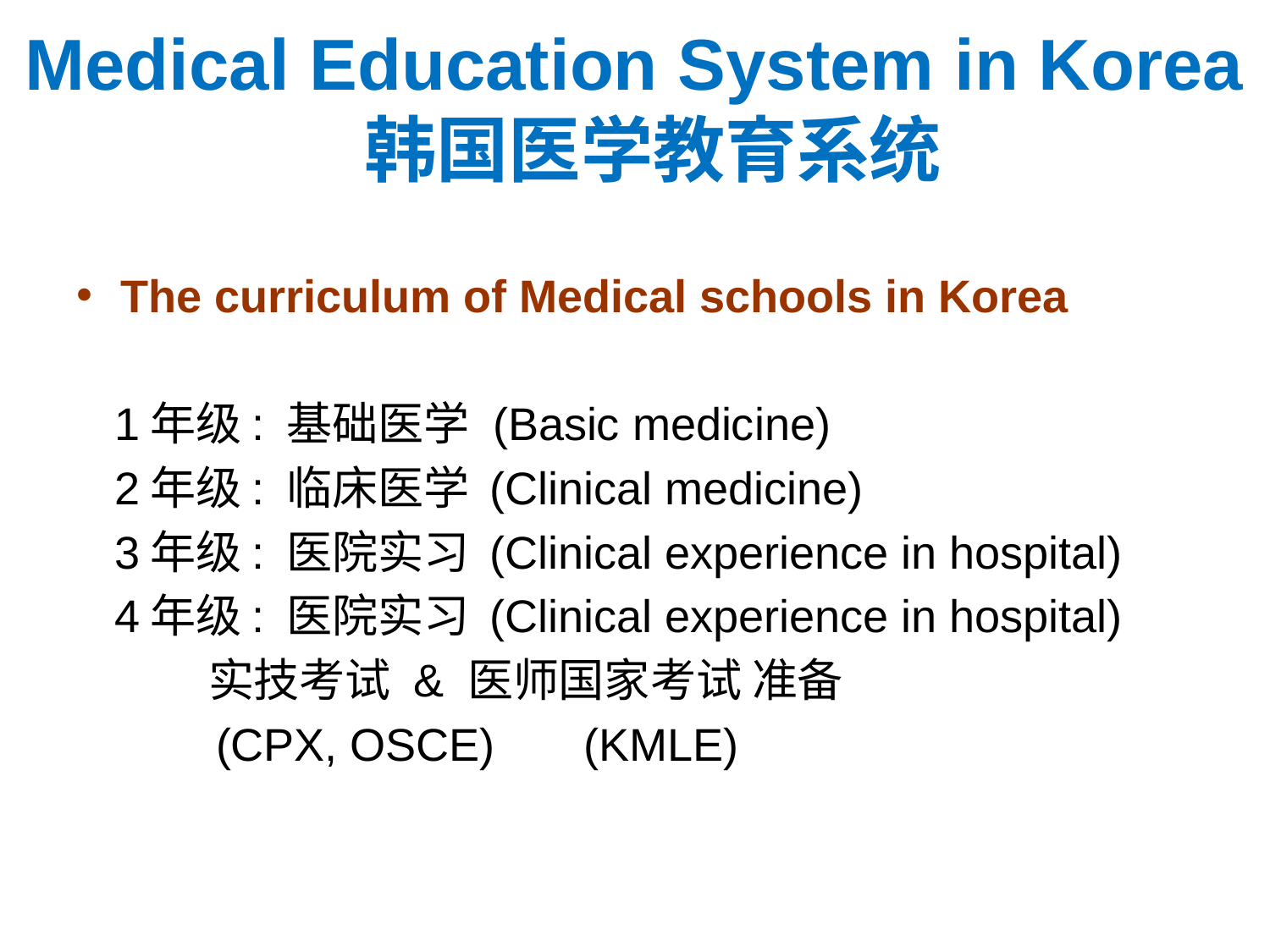

# Medical Education System in Korea 韩国医学教育系统
The curriculum of Medical schools in Korea

   1年级: 基础医学 (Basic medicine)
   2年级: 临床医学 (Clinical medicine)
   3年级: 医院实习 (Clinical experience in hospital)
   4年级: 医院实习 (Clinical experience in hospital)
            实技考试 & 医师国家考试 准备
           (CPX, OSCE)       (KMLE)